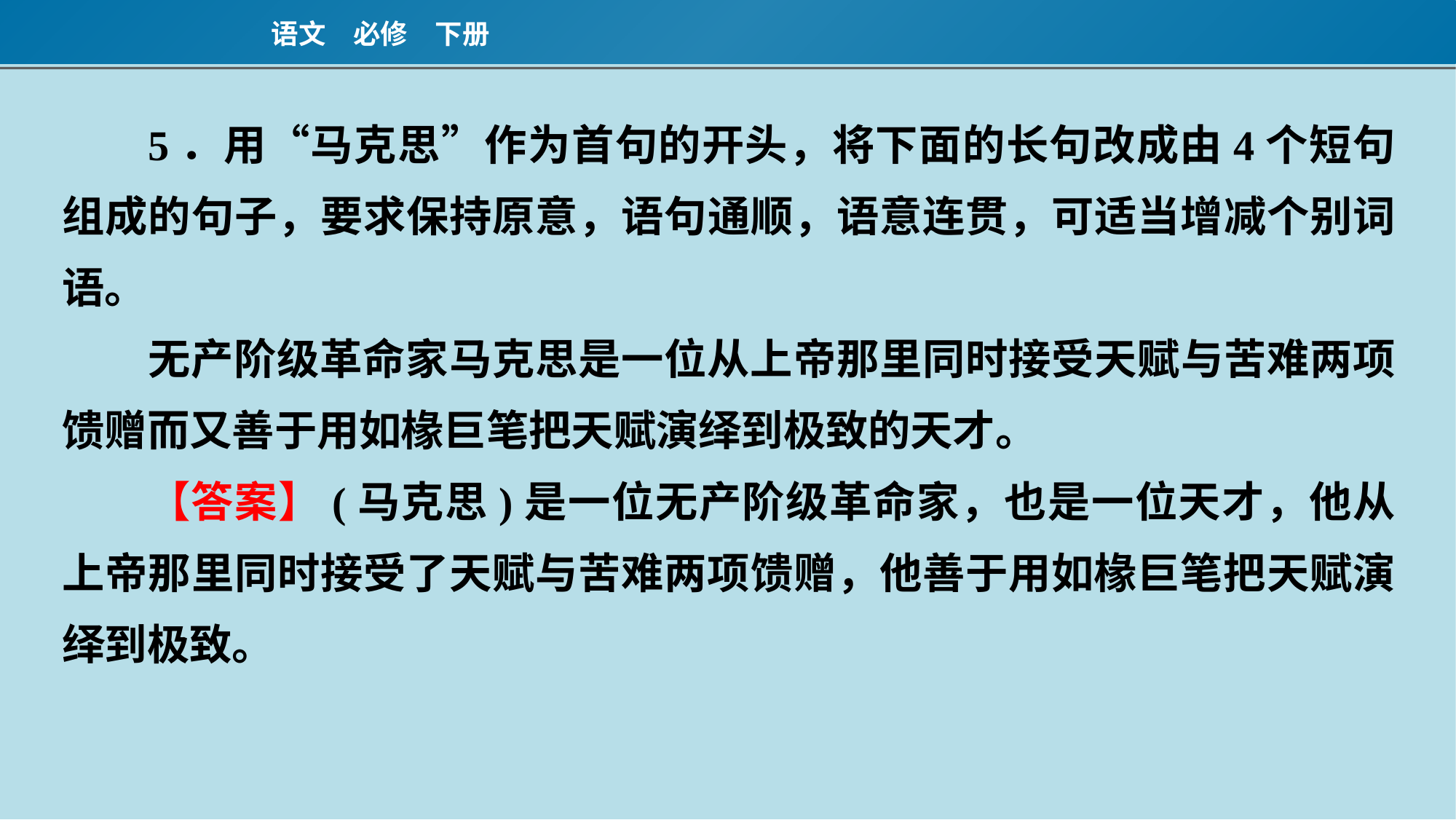

5．用“马克思”作为首句的开头，将下面的长句改成由4个短句组成的句子，要求保持原意，语句通顺，语意连贯，可适当增减个别词语。
无产阶级革命家马克思是一位从上帝那里同时接受天赋与苦难两项馈赠而又善于用如椽巨笔把天赋演绎到极致的天才。
【答案】(马克思)是一位无产阶级革命家，也是一位天才，他从上帝那里同时接受了天赋与苦难两项馈赠，他善于用如椽巨笔把天赋演绎到极致。